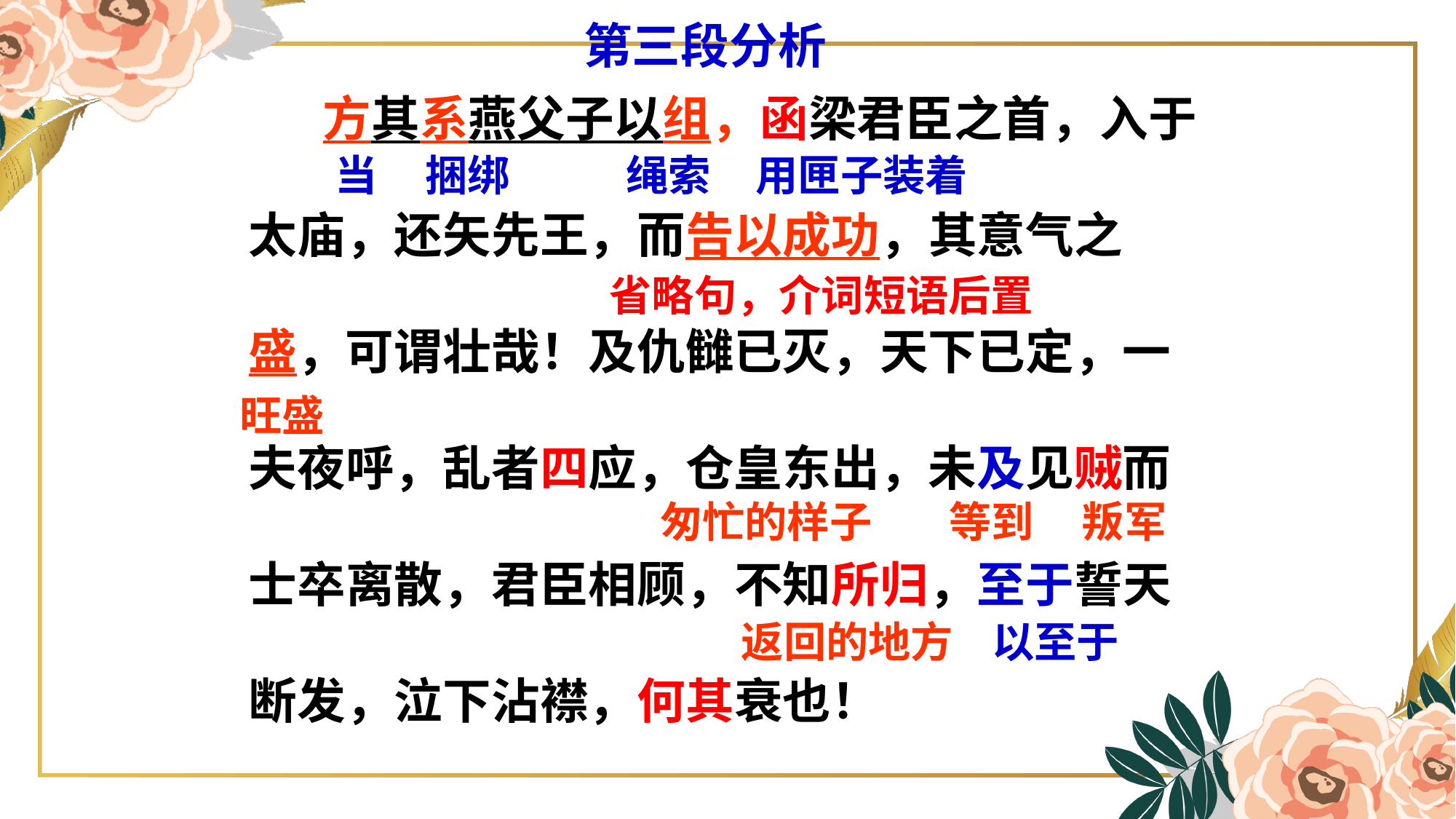

第三段分析
        方其系燕父子以组，函梁君臣之首，入于

太庙，还矢先王，而告以成功，其意气之

盛，可谓壮哉！及仇雠已灭，天下已定，一

夫夜呼，乱者四应，仓皇东出，未及见贼而

士卒离散，君臣相顾，不知所归，至于誓天

断发，泣下沾襟，何其衰也！
当     捆绑            绳索
用匣子装着
省略句，介词短语后置
旺盛
匆忙的样子        等到     叛军
返回的地方    以至于